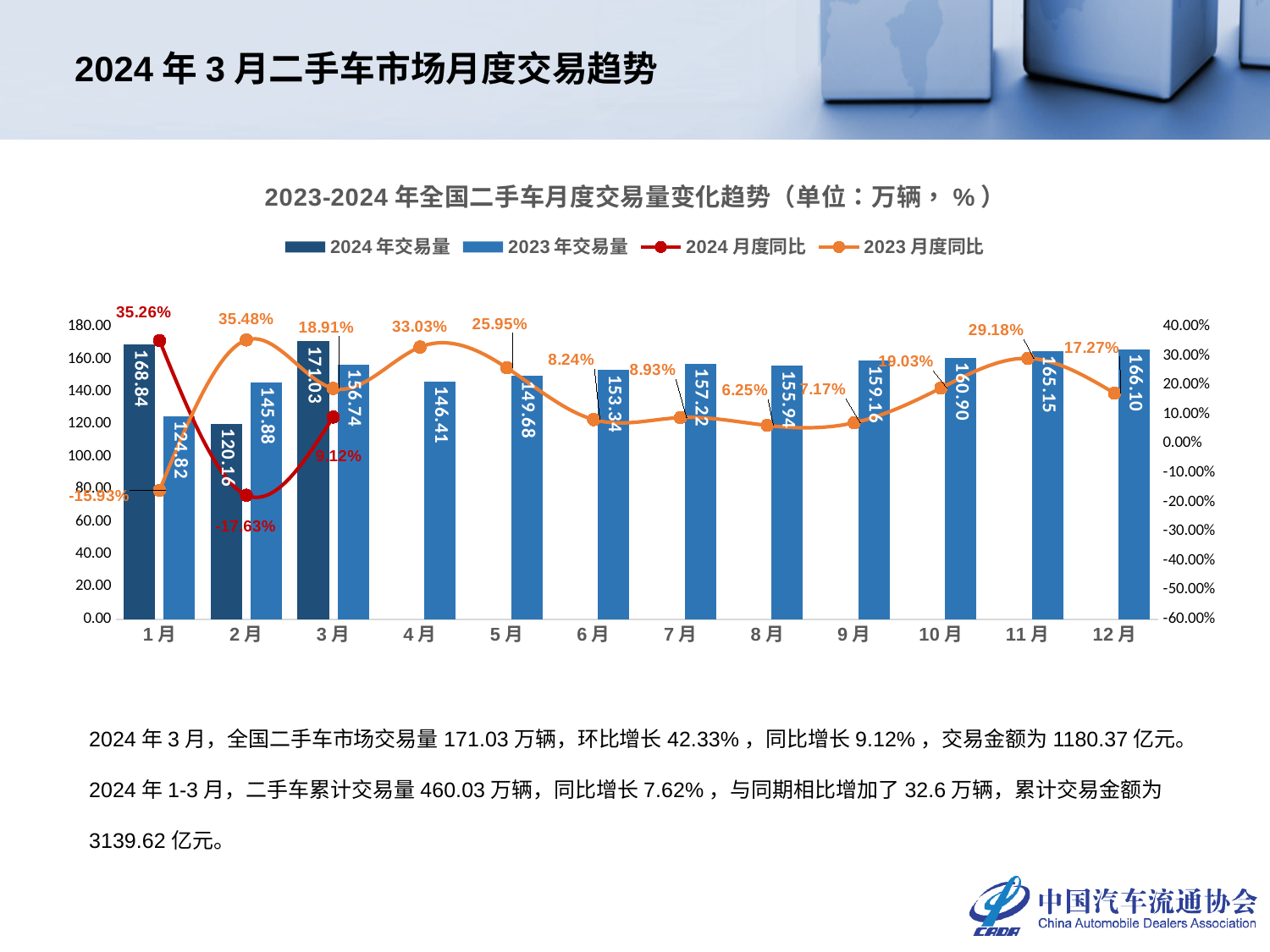

2024年3月二手车市场月度交易趋势

### Chart: 2023-2024年全国二手车月度交易量变化趋势（单位：万辆，%）

| Category | 2024年交易量 | 2023年交易量 | 2024月度同比 | 2023月度同比 |
|---|---|---|---|---|
| 1月 | 168.8366 | 124.8206 | 0.35263410046098165 | -0.15925738576240678 |
| 2月 | 120.1621 | 145.8824 | -0.17630845119082217 | 0.3547645359905647 |
| 3月 | 171.0312 | 156.7411 | 0.09117008876421069 | 0.1891117456772289 |
| 4月 | None | 146.4076 | None | 0.3302997289564141 |
| 5月 | None | 149.6753 | None | 0.2594605556340919 |
| 6月 | None | 153.3368 | None | 0.08243751888340149 |
| 7月 | None | 157.2154 | None | 0.08929999237841839 |
| 8月 | None | 155.9374 | None | 0.06251818419060502 |
| 9月 | None | 159.1616 | None | 0.07165600699707046 |
| 10月 | None | 160.901 | None | 0.19027839321552928 |
| 11月 | None | 165.1542 | None | 0.2918416194737337 |
| 12月 | None | 166.0984 | None | 0.17271149607233177 |
2024年3月，全国二手车市场交易量171.03万辆，环比增长42.33%，同比增长9.12%，交易金额为1180.37亿元。
2024年1-3月，二手车累计交易量460.03万辆，同比增长7.62%，与同期相比增加了32.6万辆，累计交易金额为3139.62亿元。